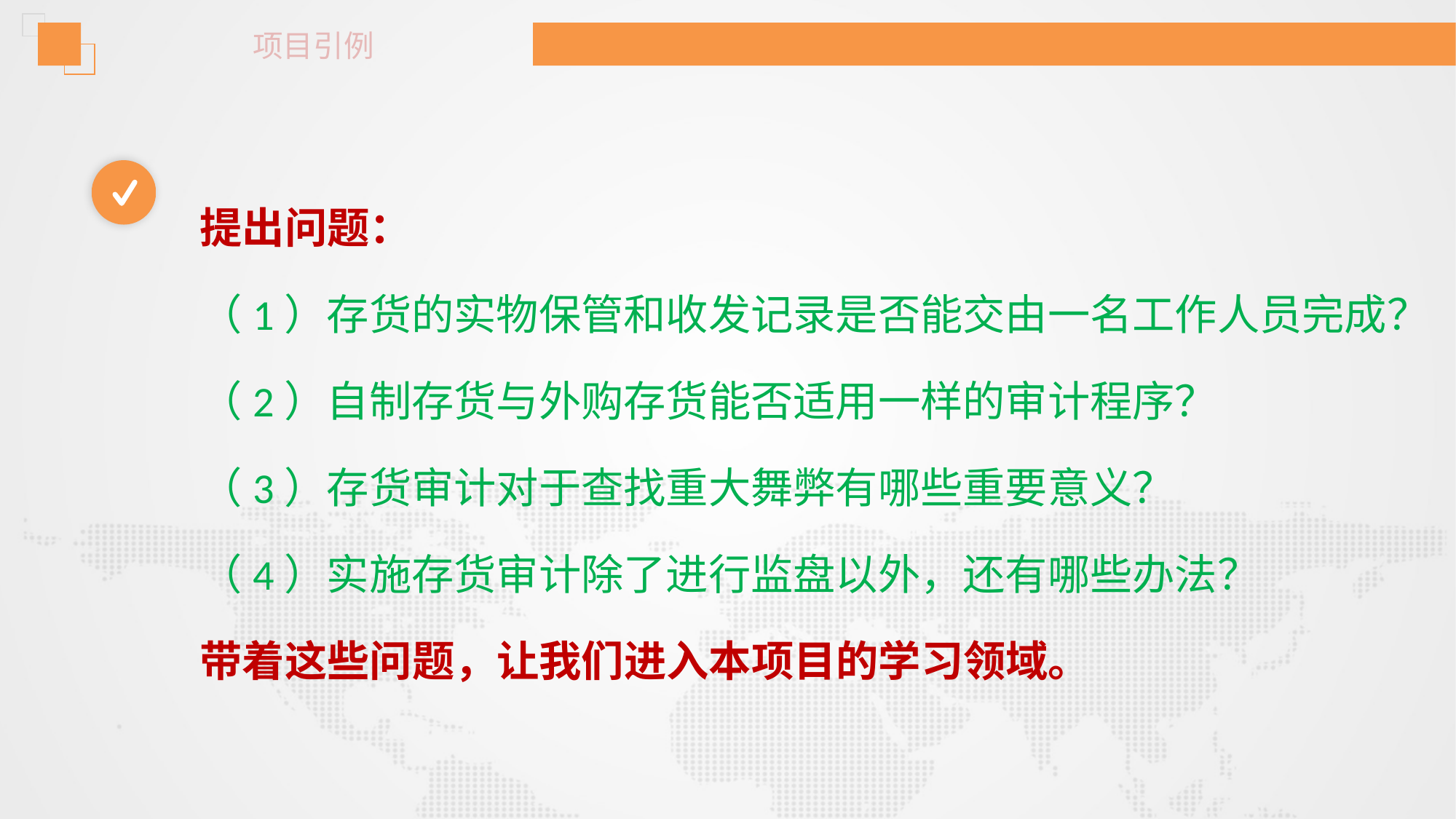

项目引例

提出问题：
（1）存货的实物保管和收发记录是否能交由一名工作人员完成？
（2）自制存货与外购存货能否适用一样的审计程序？
（3）存货审计对于查找重大舞弊有哪些重要意义？
（4）实施存货审计除了进行监盘以外，还有哪些办法？
带着这些问题，让我们进入本项目的学习领域。